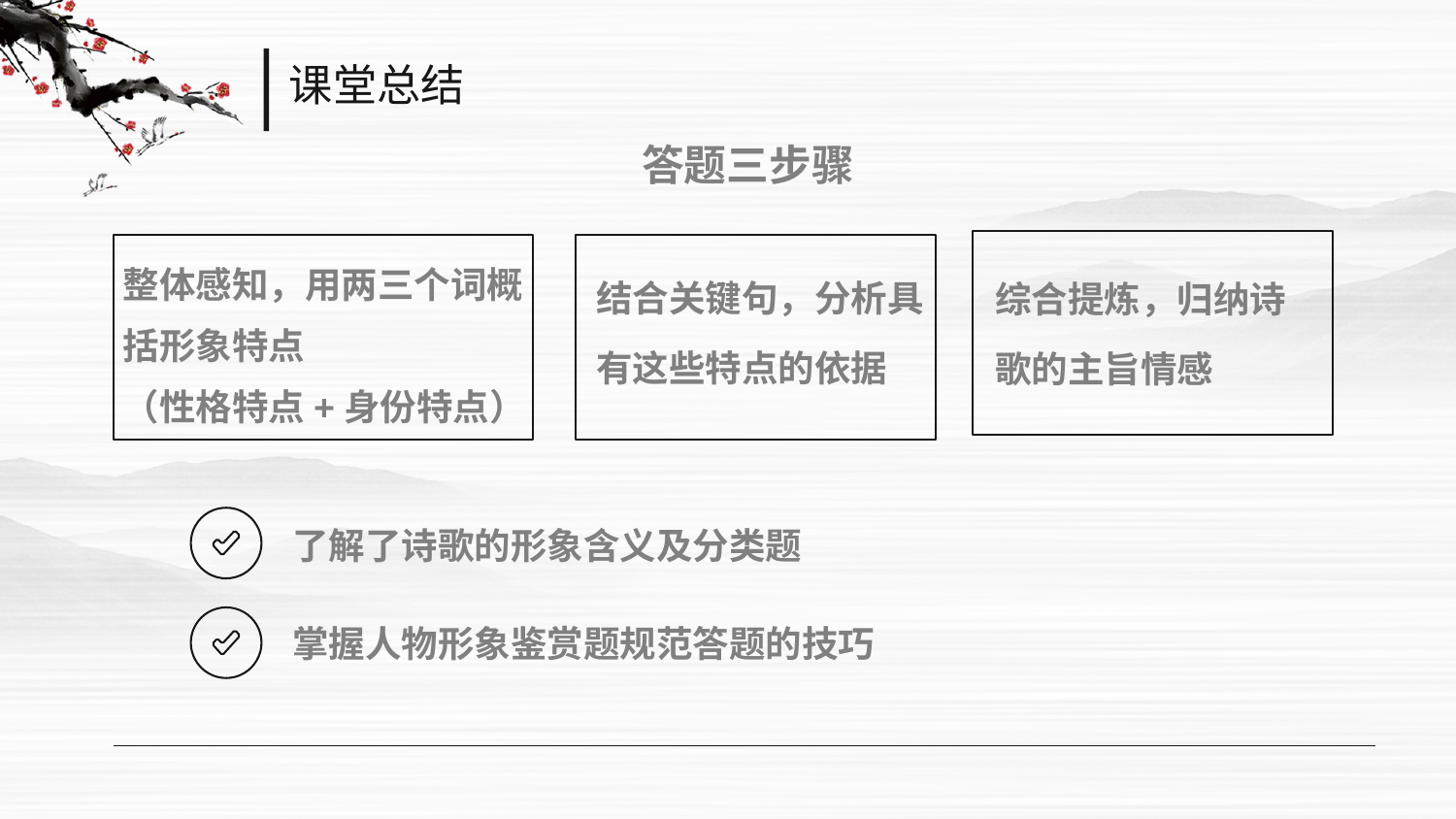

课堂总结
答题三步骤

结合关键句，分析具有这些特点的依据

整体感知，用两三个词概括形象特点
（性格特点+身份特点）
综合提炼，归纳诗歌的主旨情感

了解了诗歌的形象含义及分类题

掌握人物形象鉴赏题规范答题的技巧